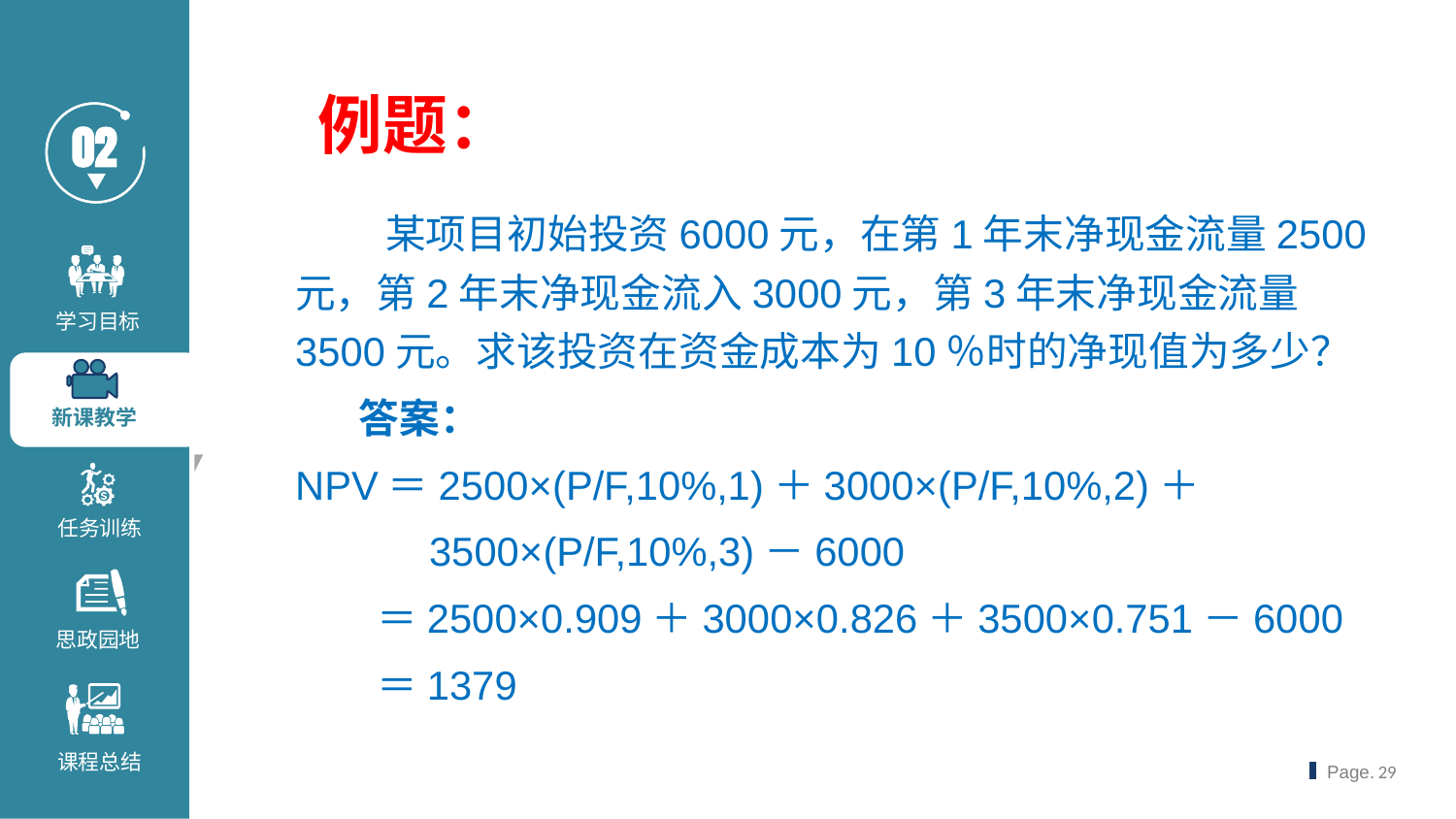

例题：
         某项目初始投资6000元，在第1年末净现金流量2500元，第2年末净现金流入3000元，第3年末净现金流量3500元。求该投资在资金成本为10％时的净现值为多少？
      答案：
NPV＝2500×(P/F,10%,1)＋3000×(P/F,10%,2)＋
            3500×(P/F,10%,3)－6000
        ＝2500×0.909＋3000×0.826＋3500×0.751－6000
        ＝1379